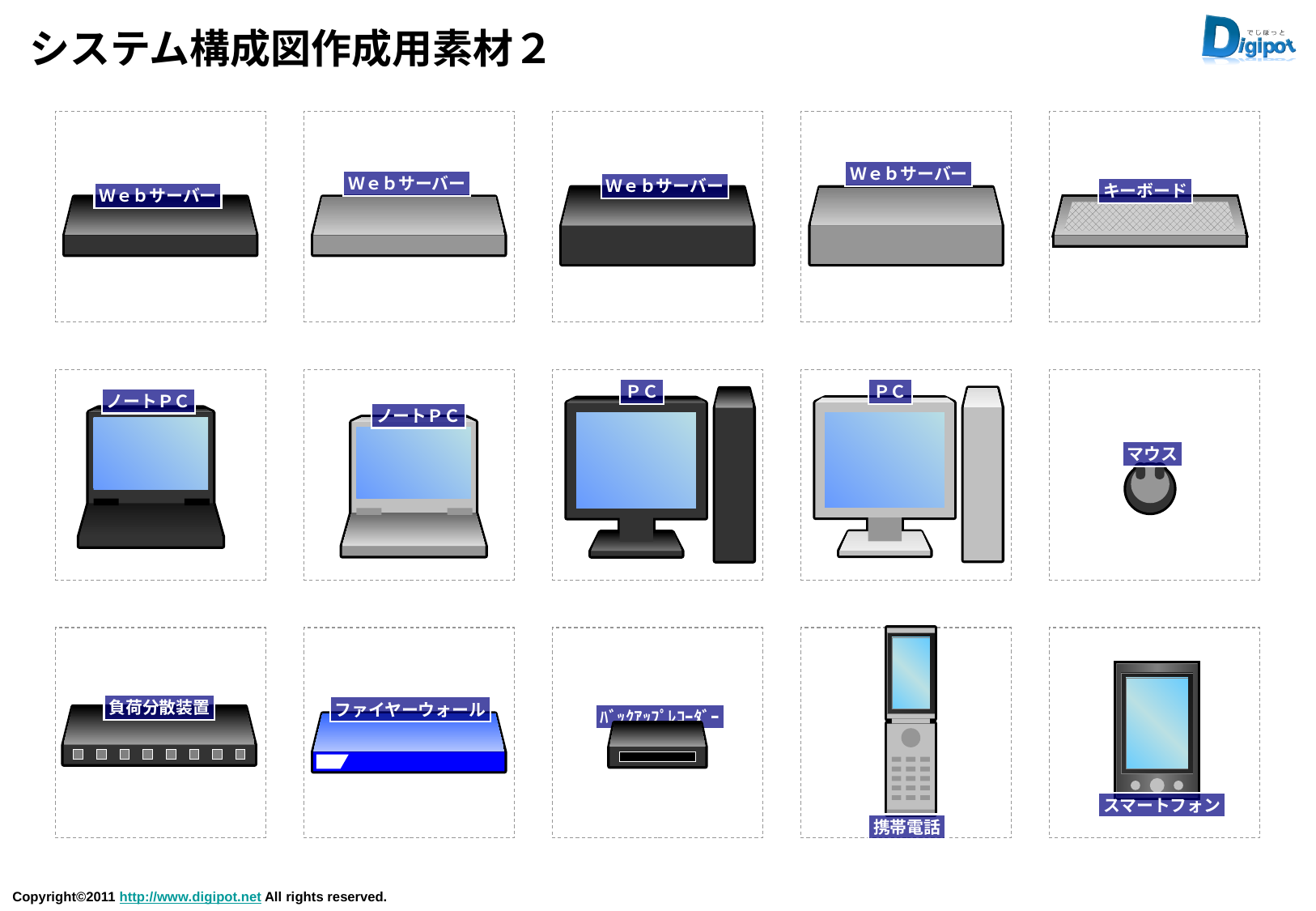

# システム構成図作成用素材２
Ｗｅｂサーバー
Ｗｅｂサーバー
Ｗｅｂサーバー
キーボード
Ｗｅｂサーバー

ＰＣ
ＰＣ

ノートＰＣ

ノートＰＣ

マウス

負荷分散装置
ファイヤーウォール
ﾊﾞｯｸｱｯﾌﾟﾚｺｰﾀﾞｰ

スマートフォン
携帯電話